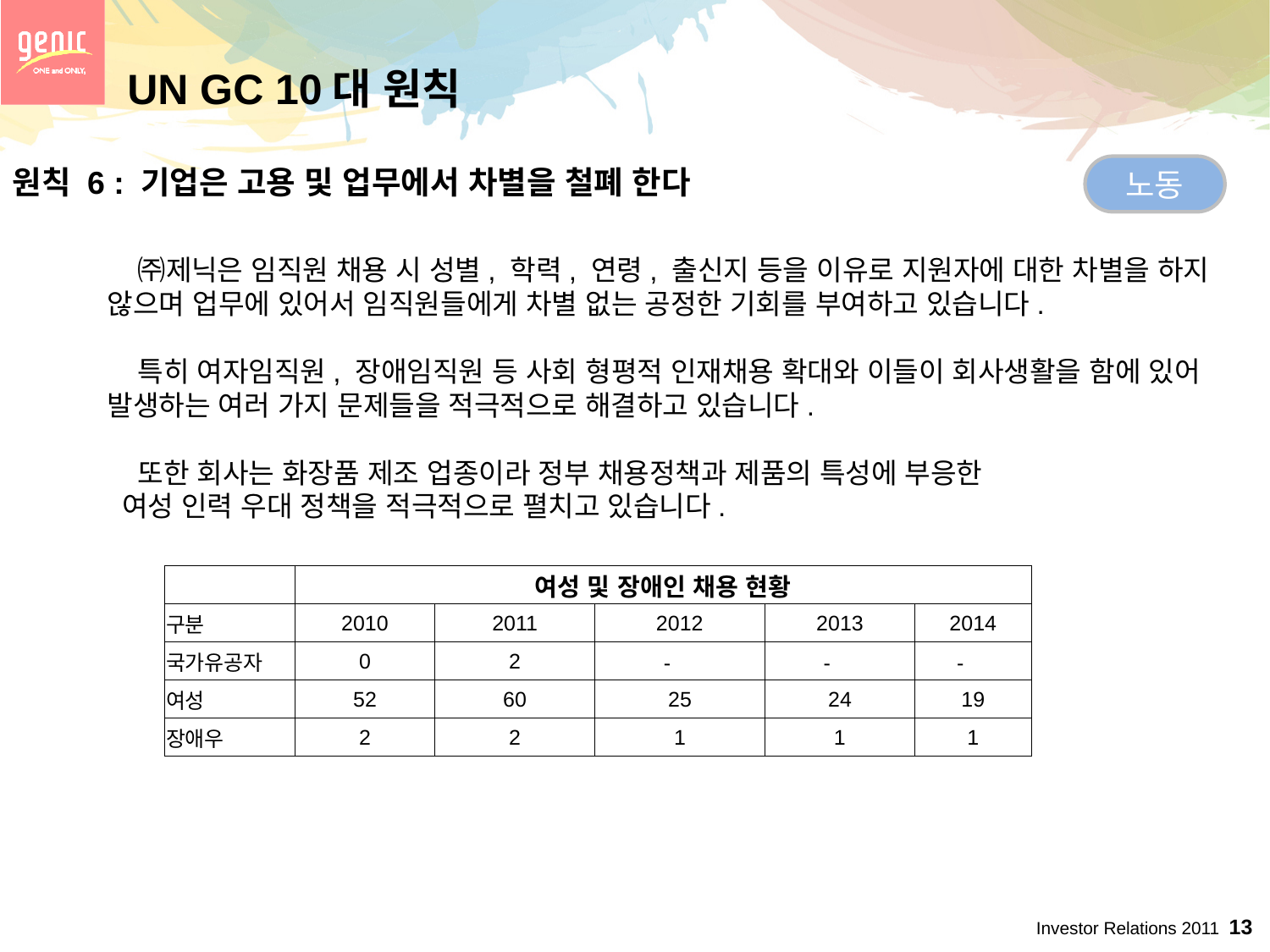

UN GC 10대 원칙
노동
원칙 6 : 기업은 고용 및 업무에서 차별을 철폐 한다
   ㈜제닉은 임직원 채용 시 성별, 학력, 연령, 출신지 등을 이유로 지원자에 대한 차별을 하지 않으며 업무에 있어서 임직원들에게 차별 없는 공정한 기회를 부여하고 있습니다.

   특히 여자임직원, 장애임직원 등 사회 형평적 인재채용 확대와 이들이 회사생활을 함에 있어 발생하는 여러 가지 문제들을 적극적으로 해결하고 있습니다.

   또한 회사는 화장품 제조 업종이라 정부 채용정책과 제품의 특성에 부응한
 여성 인력 우대 정책을 적극적으로 펼치고 있습니다.

|  | 여성 및 장애인 채용 현황 |  |  |  |  |
| --- | --- | --- | --- | --- | --- |
| 구분 | 2010 | 2011 | 2012 | 2013 | 2014 |
| 국가유공자 | 0 | 2 | - | - | - |
| 여성 | 52 | 60 | 25 | 24 | 19 |
| 장애우 | 2 | 2 | 1 | 1 | 1 |